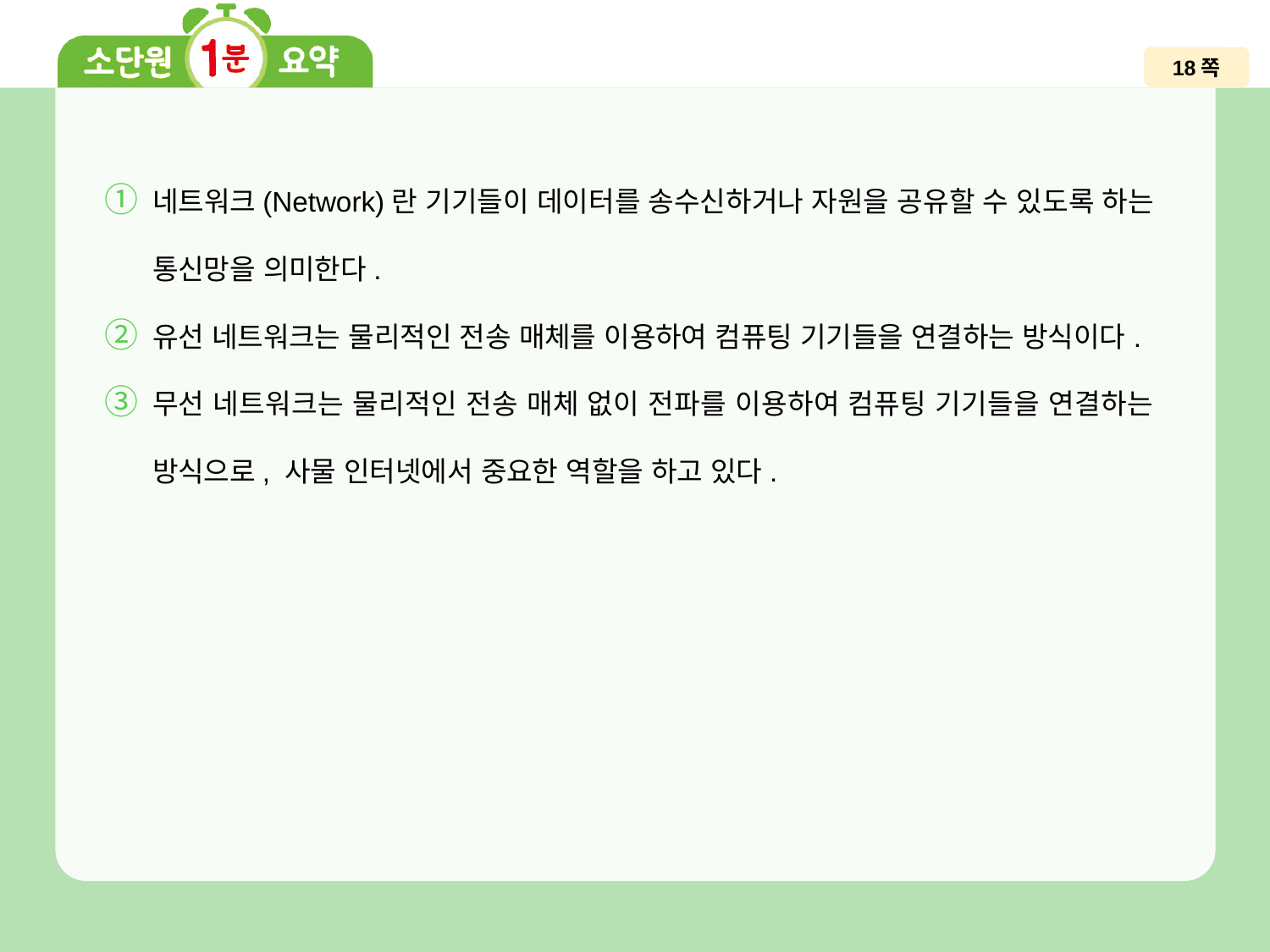

18쪽
네트워크(Network)란 기기들이 데이터를 송수신하거나 자원을 공유할 수 있도록 하는 통신망을 의미한다.
유선 네트워크는 물리적인 전송 매체를 이용하여 컴퓨팅 기기들을 연결하는 방식이다.
무선 네트워크는 물리적인 전송 매체 없이 전파를 이용하여 컴퓨팅 기기들을 연결하는 방식으로, 사물 인터넷에서 중요한 역할을 하고 있다.